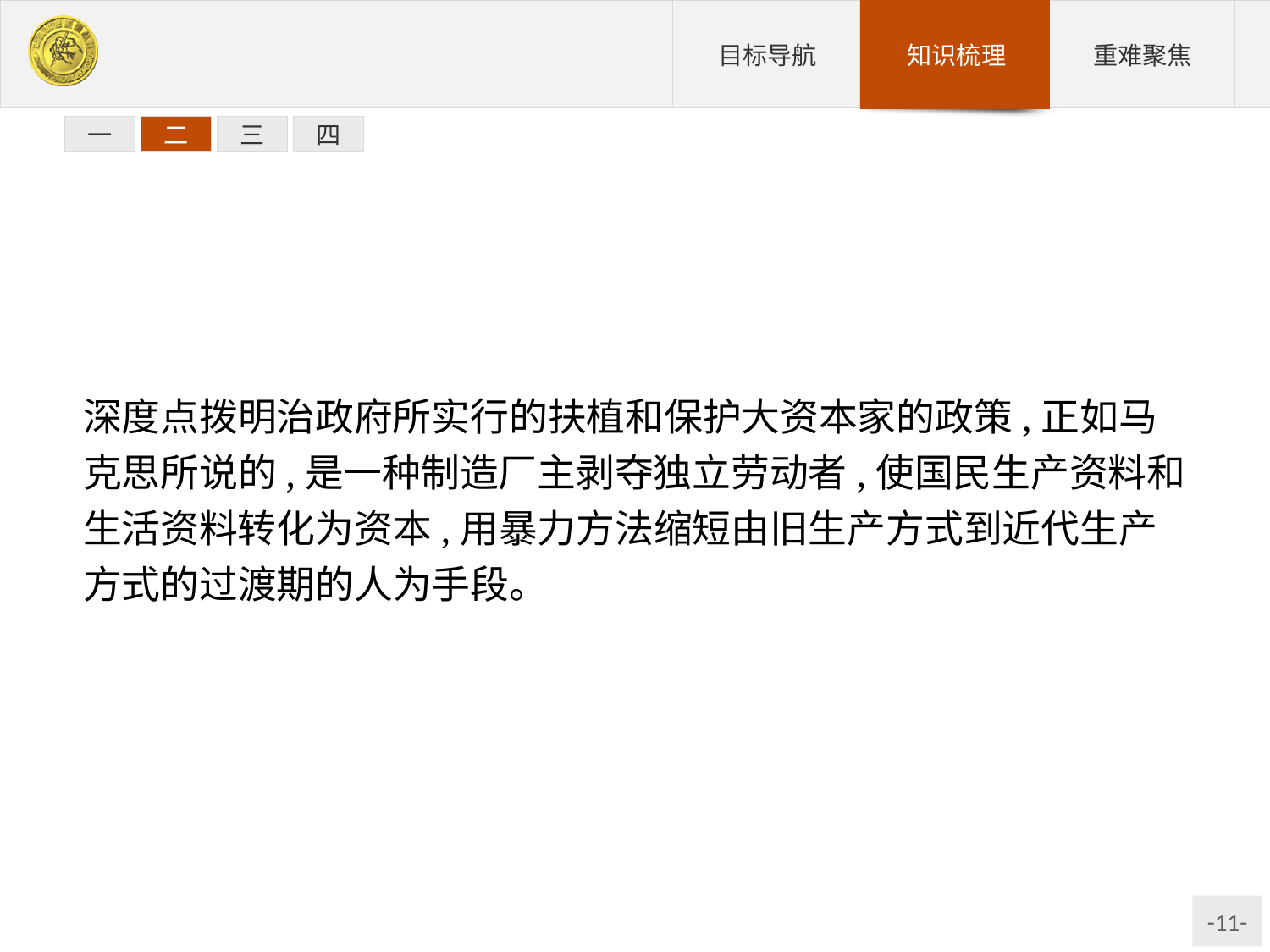

一
二
三
四
深度点拨明治政府所实行的扶植和保护大资本家的政策,正如马克思所说的,是一种制造厂主剥夺独立劳动者,使国民生产资料和生活资料转化为资本,用暴力方法缩短由旧生产方式到近代生产方式的过渡期的人为手段。